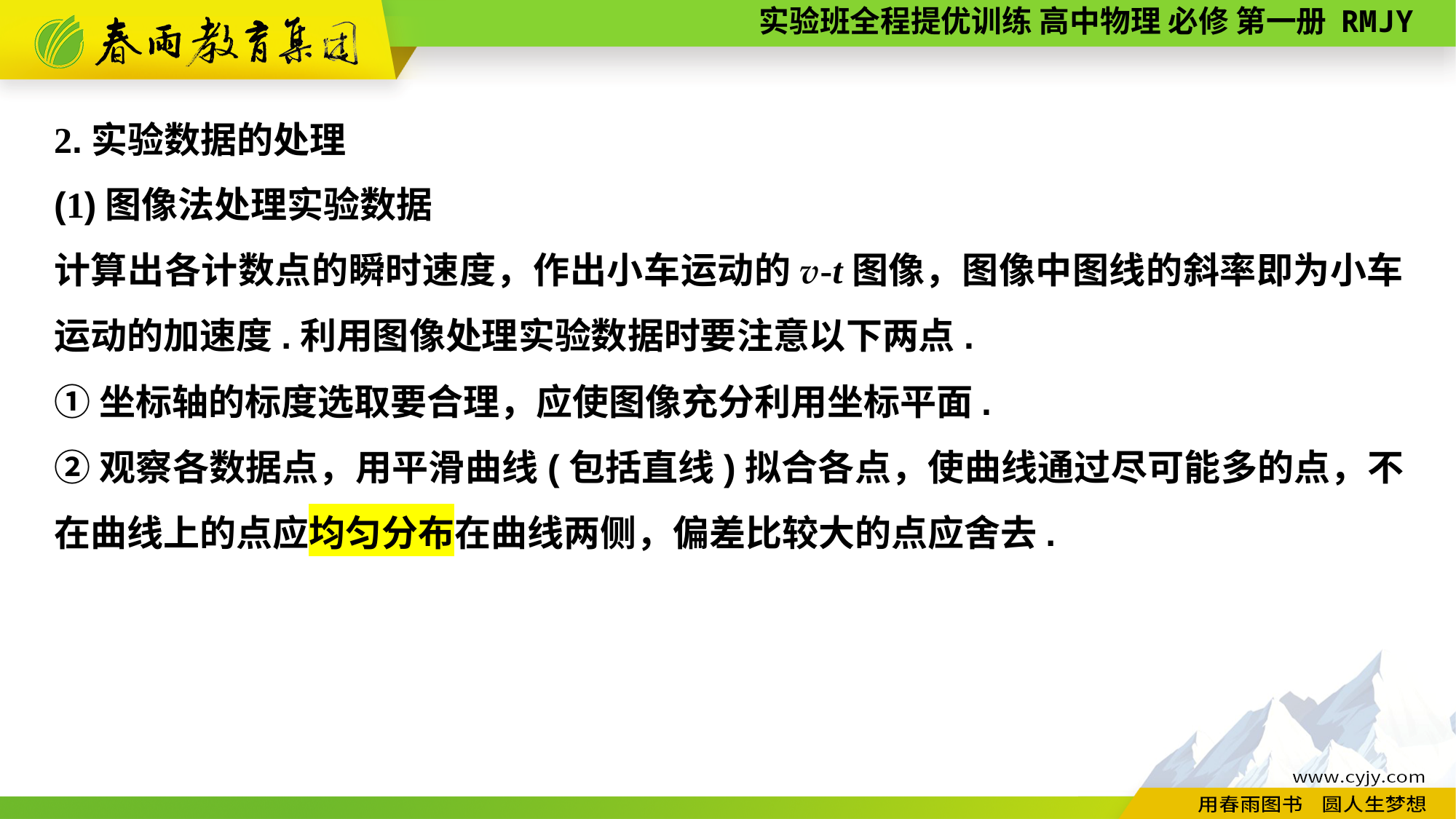

2.实验数据的处理
(1)图像法处理实验数据
计算出各计数点的瞬时速度，作出小车运动的v-t图像，图像中图线的斜率即为小车运动的加速度.利用图像处理实验数据时要注意以下两点.
①坐标轴的标度选取要合理，应使图像充分利用坐标平面.
②观察各数据点，用平滑曲线(包括直线)拟合各点，使曲线通过尽可能多的点，不在曲线上的点应均匀分布在曲线两侧，偏差比较大的点应舍去.